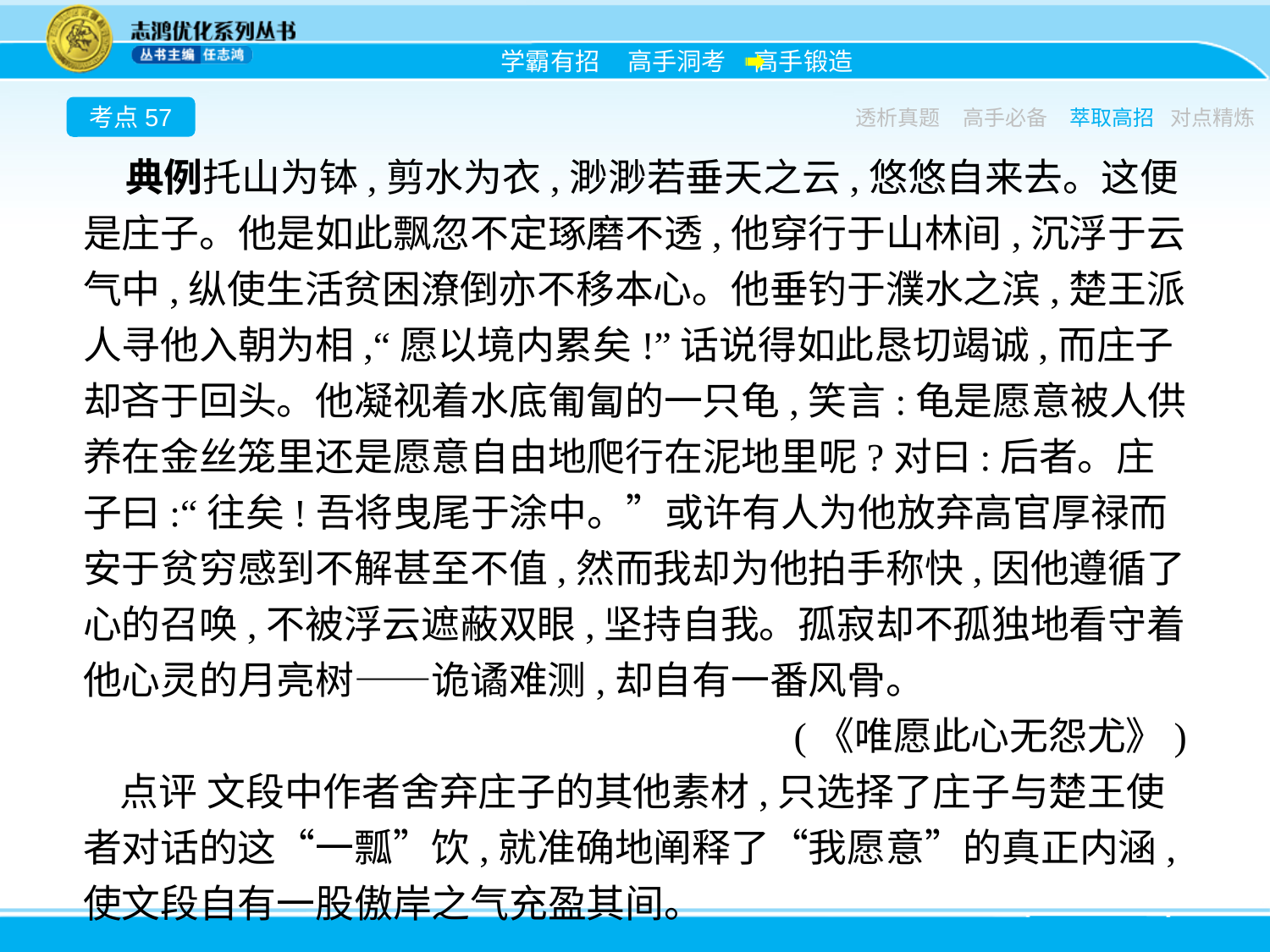

考点57
透析真题
高手必备
萃取高招
对点精炼
典例托山为钵,剪水为衣,渺渺若垂天之云,悠悠自来去。这便是庄子。他是如此飘忽不定琢磨不透,他穿行于山林间,沉浮于云气中,纵使生活贫困潦倒亦不移本心。他垂钓于濮水之滨,楚王派人寻他入朝为相,“愿以境内累矣!”话说得如此恳切竭诚,而庄子却吝于回头。他凝视着水底匍匐的一只龟,笑言:龟是愿意被人供养在金丝笼里还是愿意自由地爬行在泥地里呢?对曰:后者。庄子曰:“往矣!吾将曳尾于涂中。”或许有人为他放弃高官厚禄而安于贫穷感到不解甚至不值,然而我却为他拍手称快,因他遵循了心的召唤,不被浮云遮蔽双眼,坚持自我。孤寂却不孤独地看守着他心灵的月亮树——诡谲难测,却自有一番风骨。
(《唯愿此心无怨尤》)
点评 文段中作者舍弃庄子的其他素材,只选择了庄子与楚王使者对话的这“一瓢”饮,就准确地阐释了“我愿意”的真正内涵,使文段自有一股傲岸之气充盈其间。